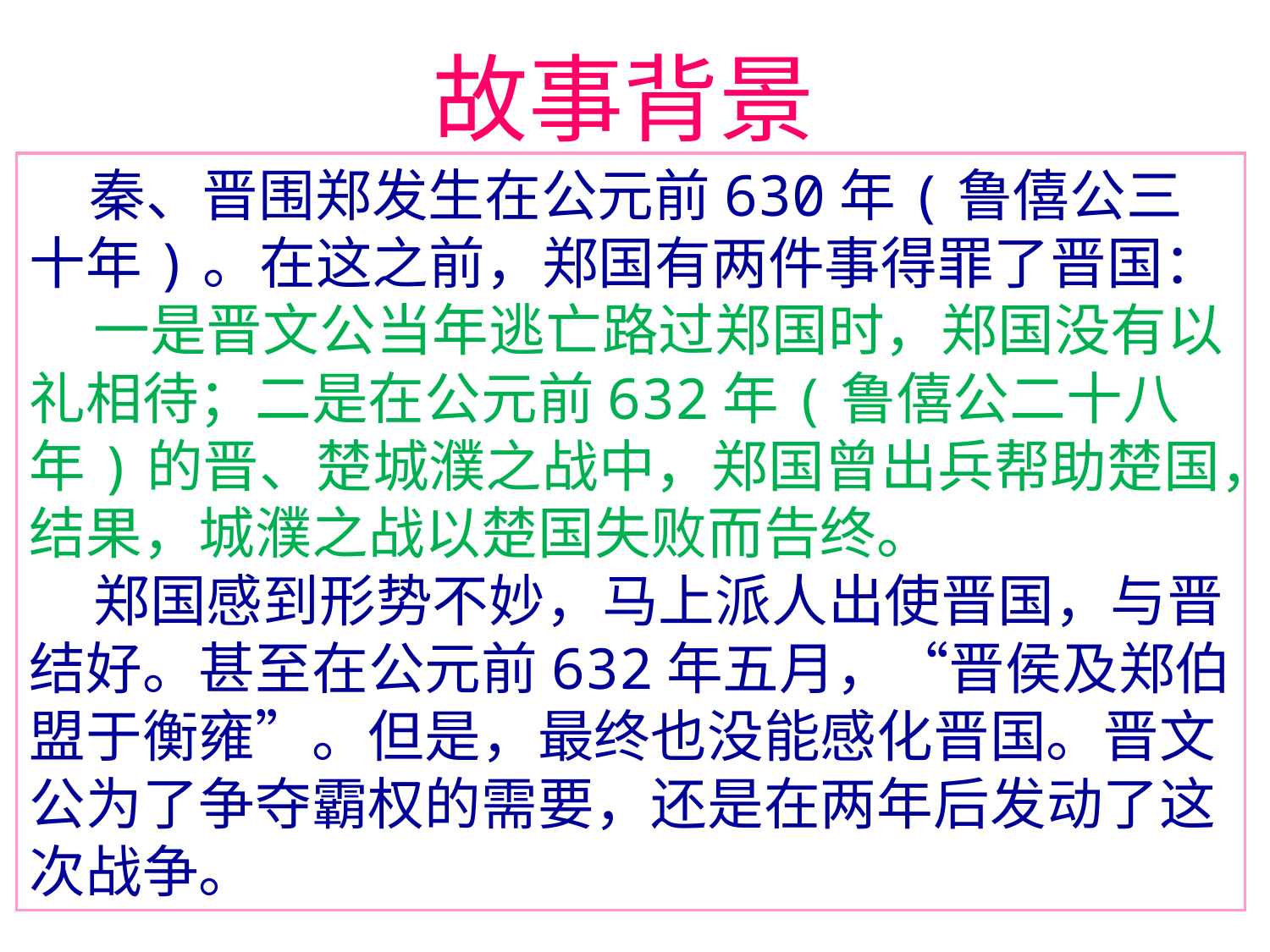

故事背景
    秦、晋围郑发生在公元前630年(鲁僖公三十年)。在这之前，郑国有两件事得罪了晋国：
    一是晋文公当年逃亡路过郑国时，郑国没有以礼相待；二是在公元前632年(鲁僖公二十八年)的晋、楚城濮之战中，郑国曾出兵帮助楚国，结果，城濮之战以楚国失败而告终。
    郑国感到形势不妙，马上派人出使晋国，与晋结好。甚至在公元前632年五月，“晋侯及郑伯盟于衡雍”。但是，最终也没能感化晋国。晋文公为了争夺霸权的需要，还是在两年后发动了这次战争。